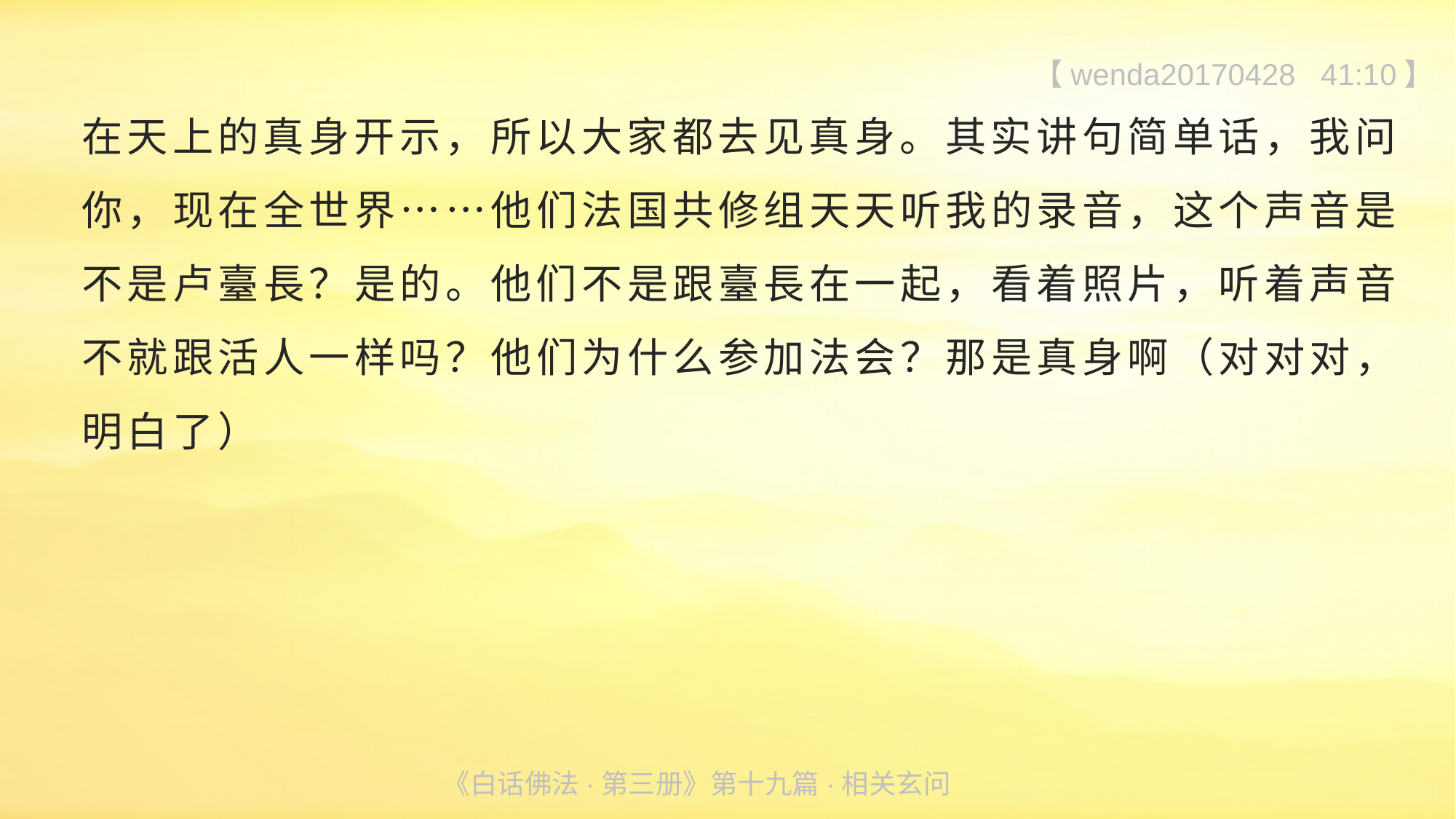

【wenda20170428   41:10】
在天上的真身开示，所以大家都去见真身。其实讲句简单话，我问你，现在全世界……他们法国共修组天天听我的录音，这个声音是不是卢臺長？是的。他们不是跟臺長在一起，看着照片，听着声音不就跟活人一样吗？他们为什么参加法会？那是真身啊（对对对，明白了）
《白话佛法·第三册》第十九篇·相关玄问